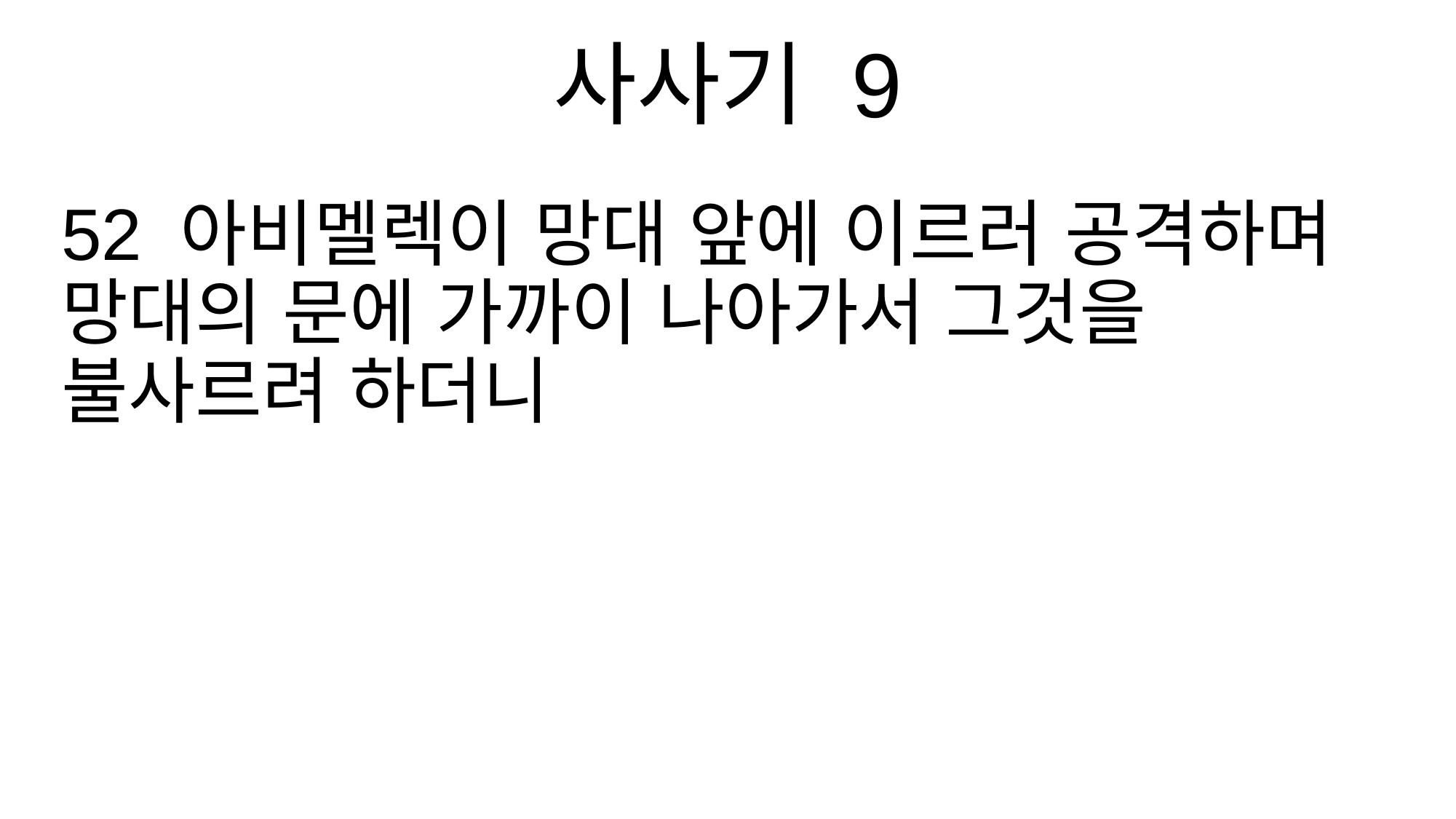

사사기 9
52 아비멜렉이 망대 앞에 이르러 공격하며 망대의 문에 가까이 나아가서 그것을 불사르려 하더니